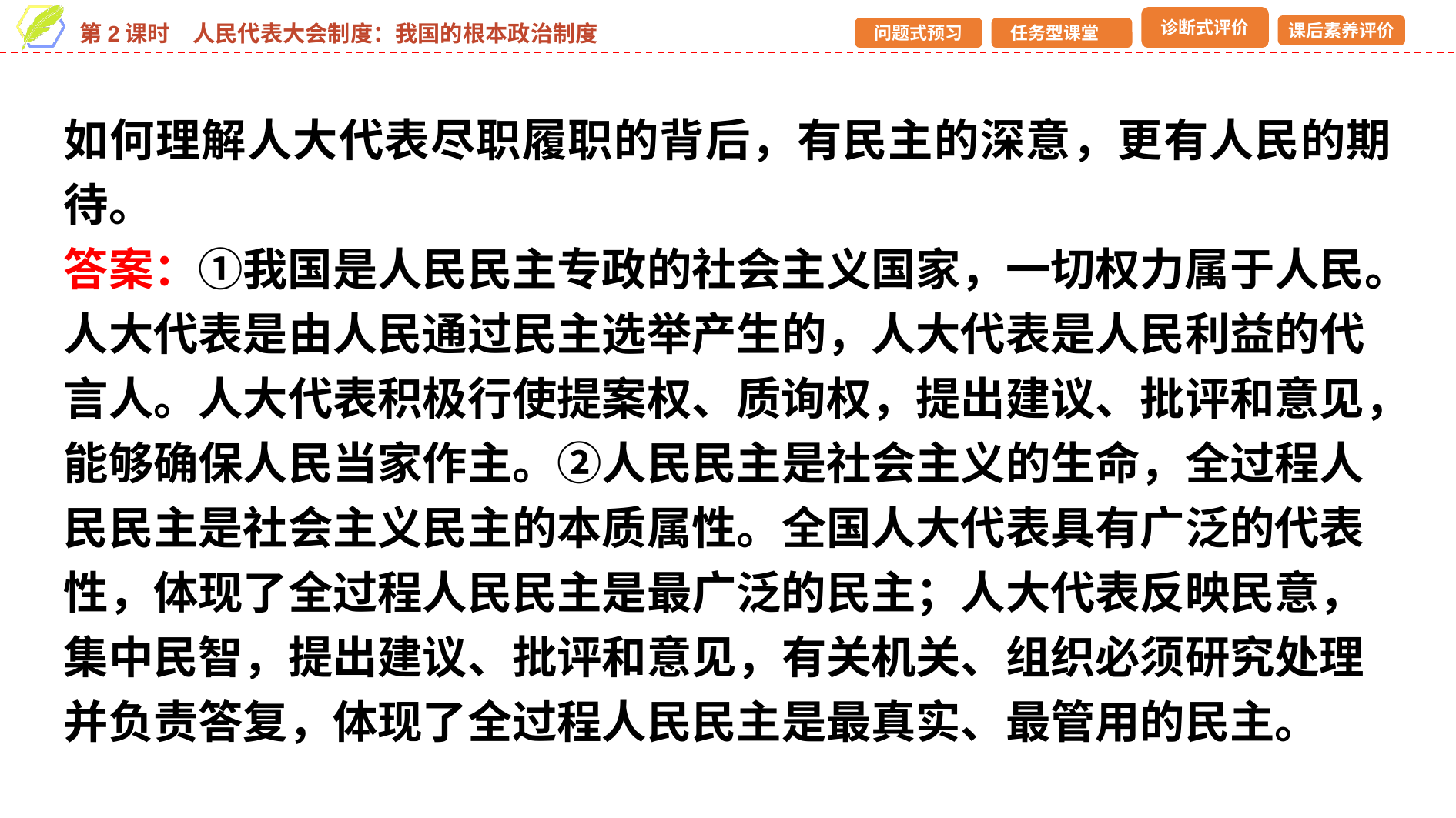

如何理解人大代表尽职履职的背后，有民主的深意，更有人民的期待。
答案：①我国是人民民主专政的社会主义国家，一切权力属于人民。人大代表是由人民通过民主选举产生的，人大代表是人民利益的代言人。人大代表积极行使提案权、质询权，提出建议、批评和意见，能够确保人民当家作主。②人民民主是社会主义的生命，全过程人民民主是社会主义民主的本质属性。全国人大代表具有广泛的代表性，体现了全过程人民民主是最广泛的民主；人大代表反映民意，集中民智，提出建议、批评和意见，有关机关、组织必须研究处理并负责答复，体现了全过程人民民主是最真实、最管用的民主。